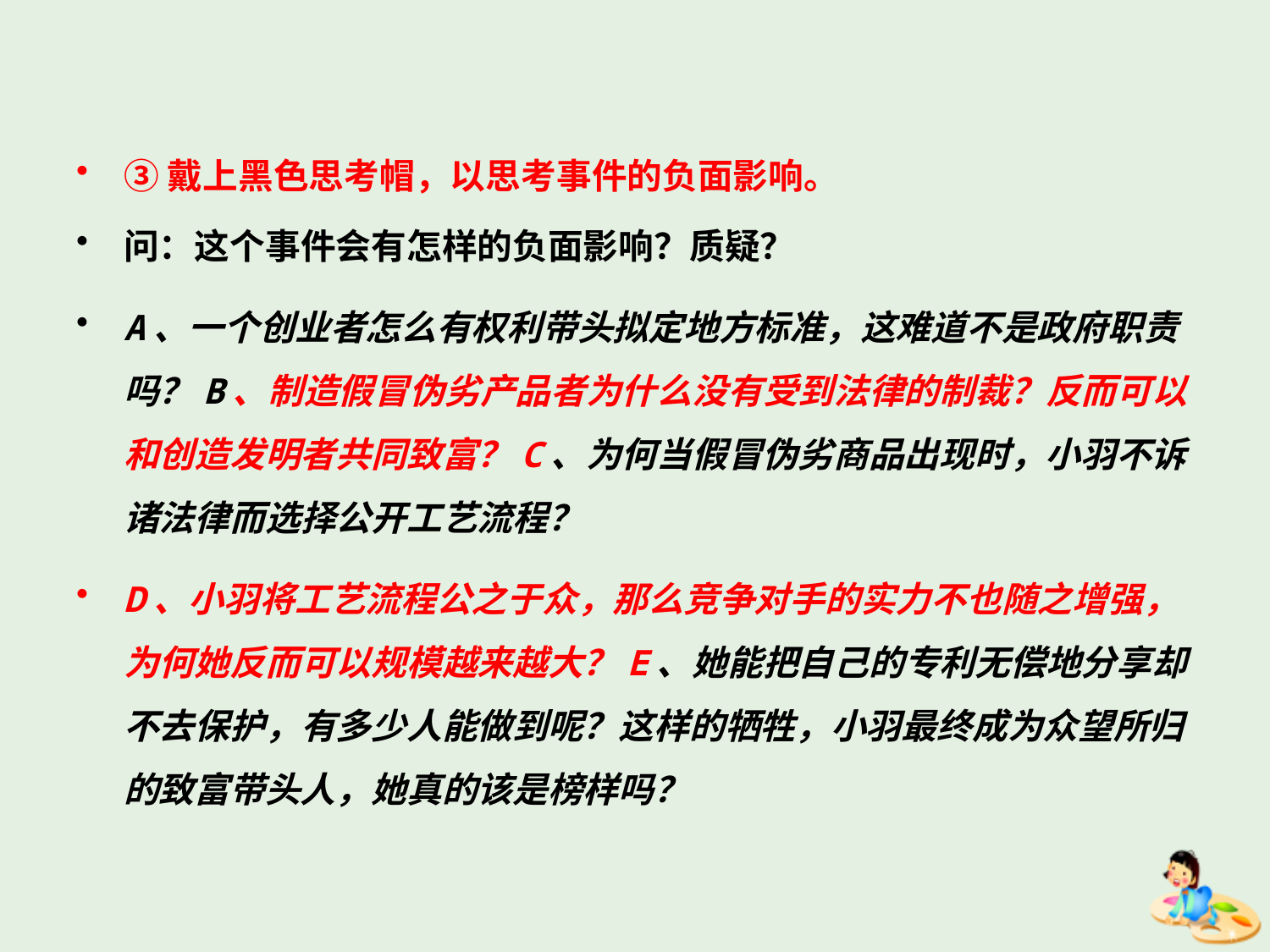

③戴上黑色思考帽，以思考事件的负面影响。
问：这个事件会有怎样的负面影响？质疑？
A、一个创业者怎么有权利带头拟定地方标准，这难道不是政府职责吗？B、制造假冒伪劣产品者为什么没有受到法律的制裁？反而可以和创造发明者共同致富？C、为何当假冒伪劣商品出现时，小羽不诉诸法律而选择公开工艺流程？
D、小羽将工艺流程公之于众，那么竞争对手的实力不也随之增强，为何她反而可以规模越来越大？E、她能把自己的专利无偿地分享却不去保护，有多少人能做到呢？这样的牺牲，小羽最终成为众望所归的致富带头人，她真的该是榜样吗？